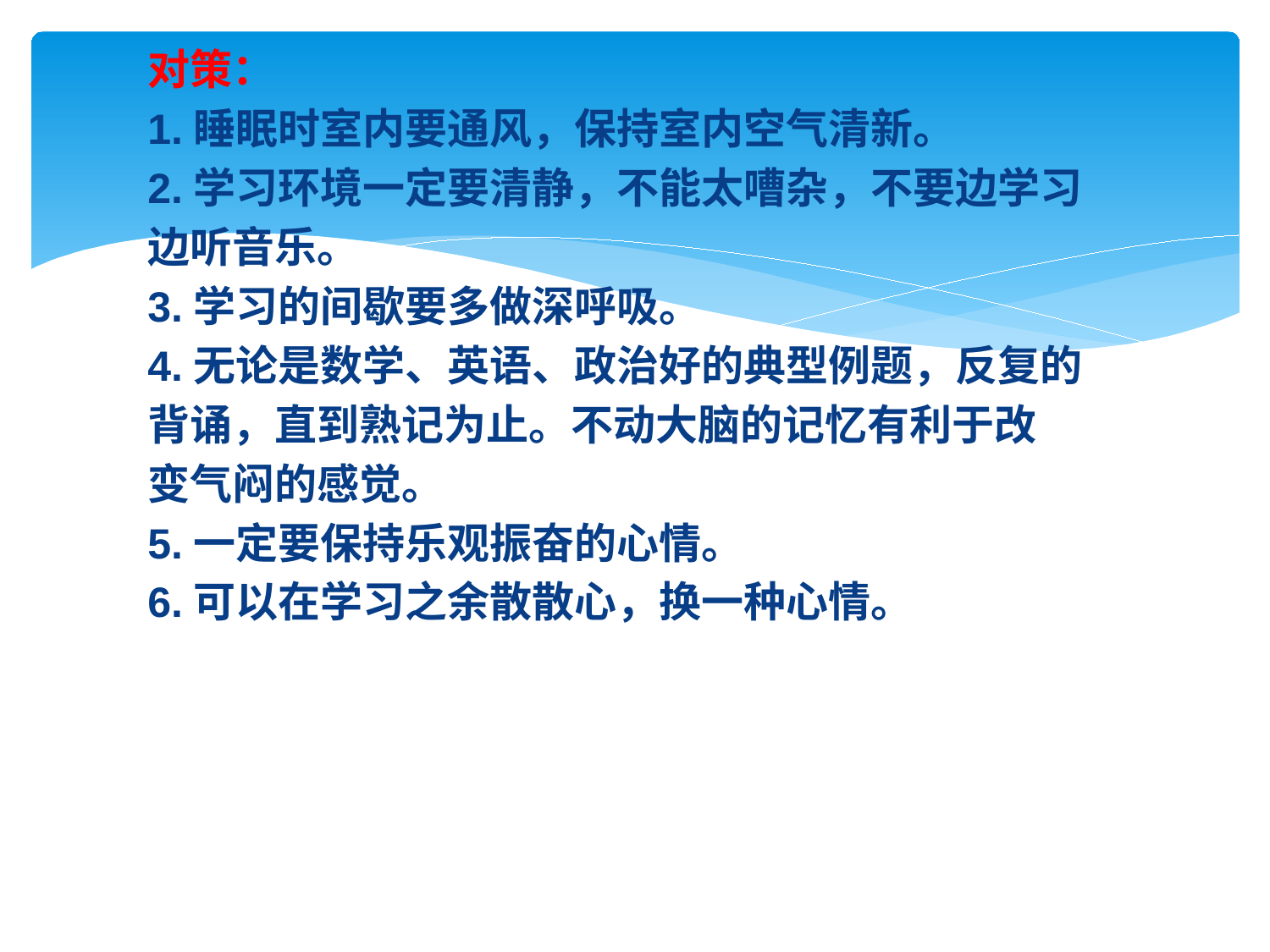

对策：
1.睡眠时室内要通风，保持室内空气清新。
2.学习环境一定要清静，不能太嘈杂，不要边学习
边听音乐。
3.学习的间歇要多做深呼吸。
4.无论是数学、英语、政治好的典型例题，反复的
背诵，直到熟记为止。不动大脑的记忆有利于改
变气闷的感觉。
5.一定要保持乐观振奋的心情。
6.可以在学习之余散散心，换一种心情。